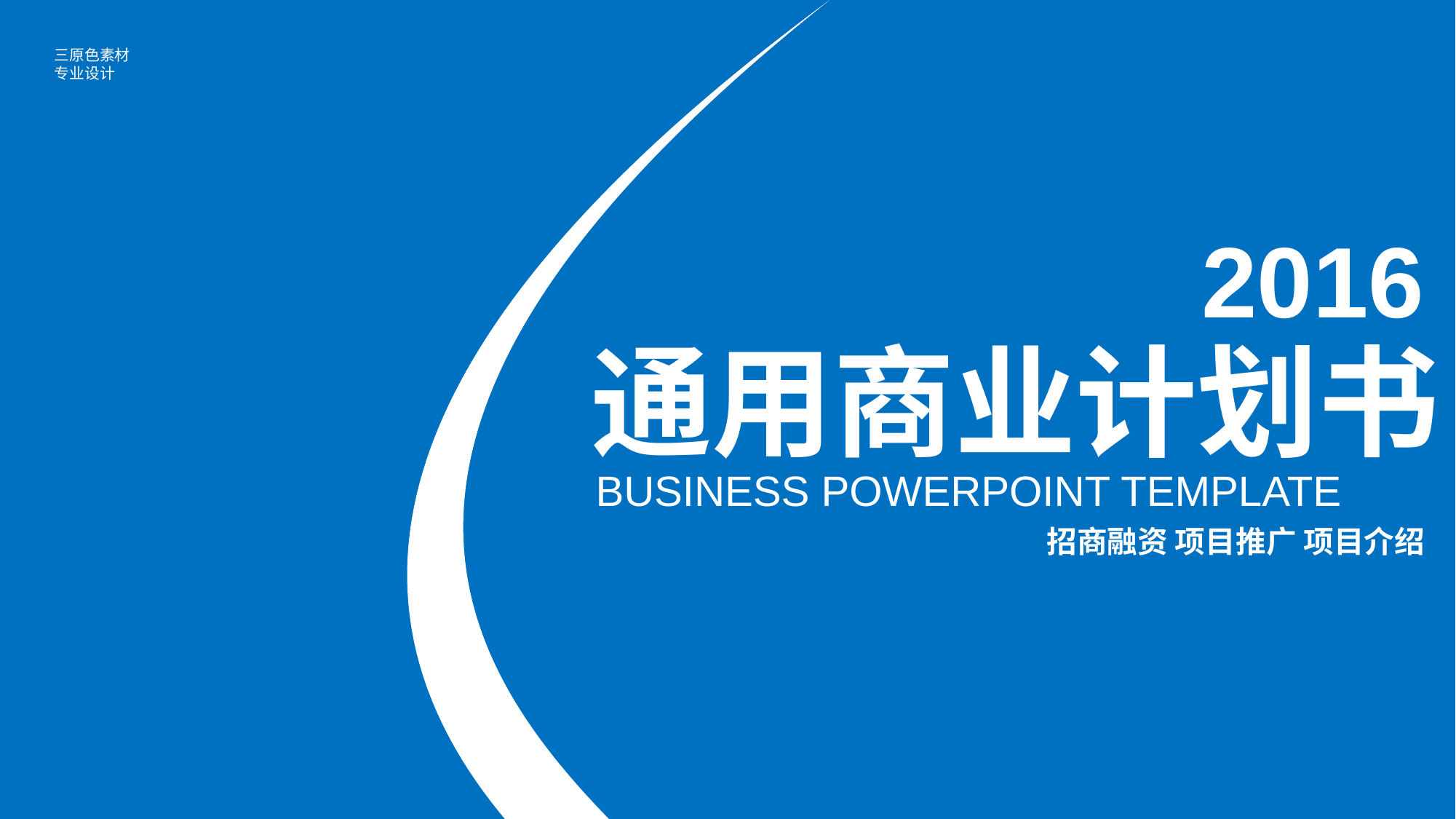

三原色素材
专业设计
2016
通用商业计划书
BUSINESS POWERPOINT TEMPLATE
招商融资 项目推广 项目介绍